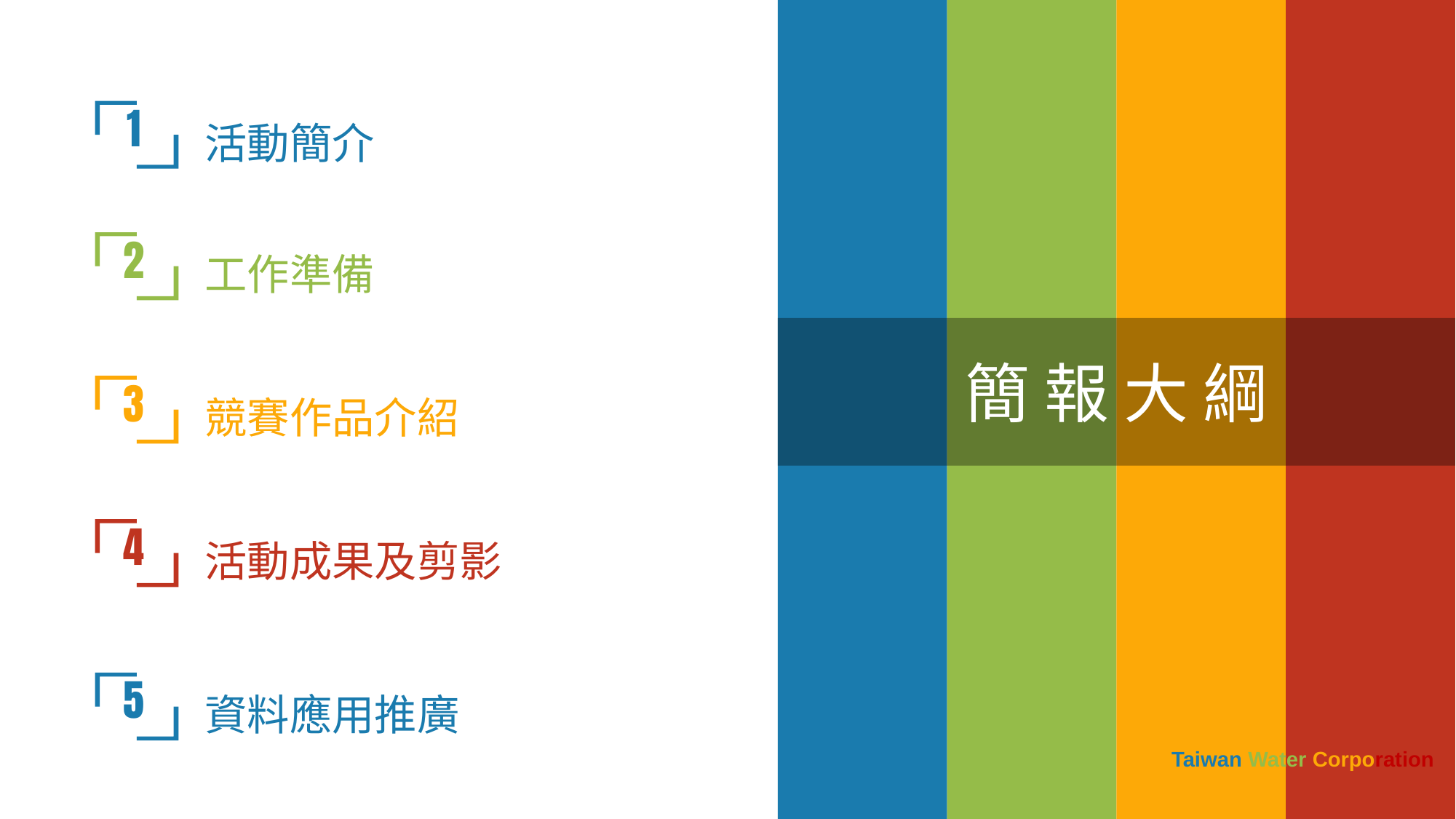

1
活動簡介
2
工作準備
簡 報 大 綱
3
競賽作品介紹
4
活動成果及剪影
5
資料應用推廣
Taiwan Water Corporation